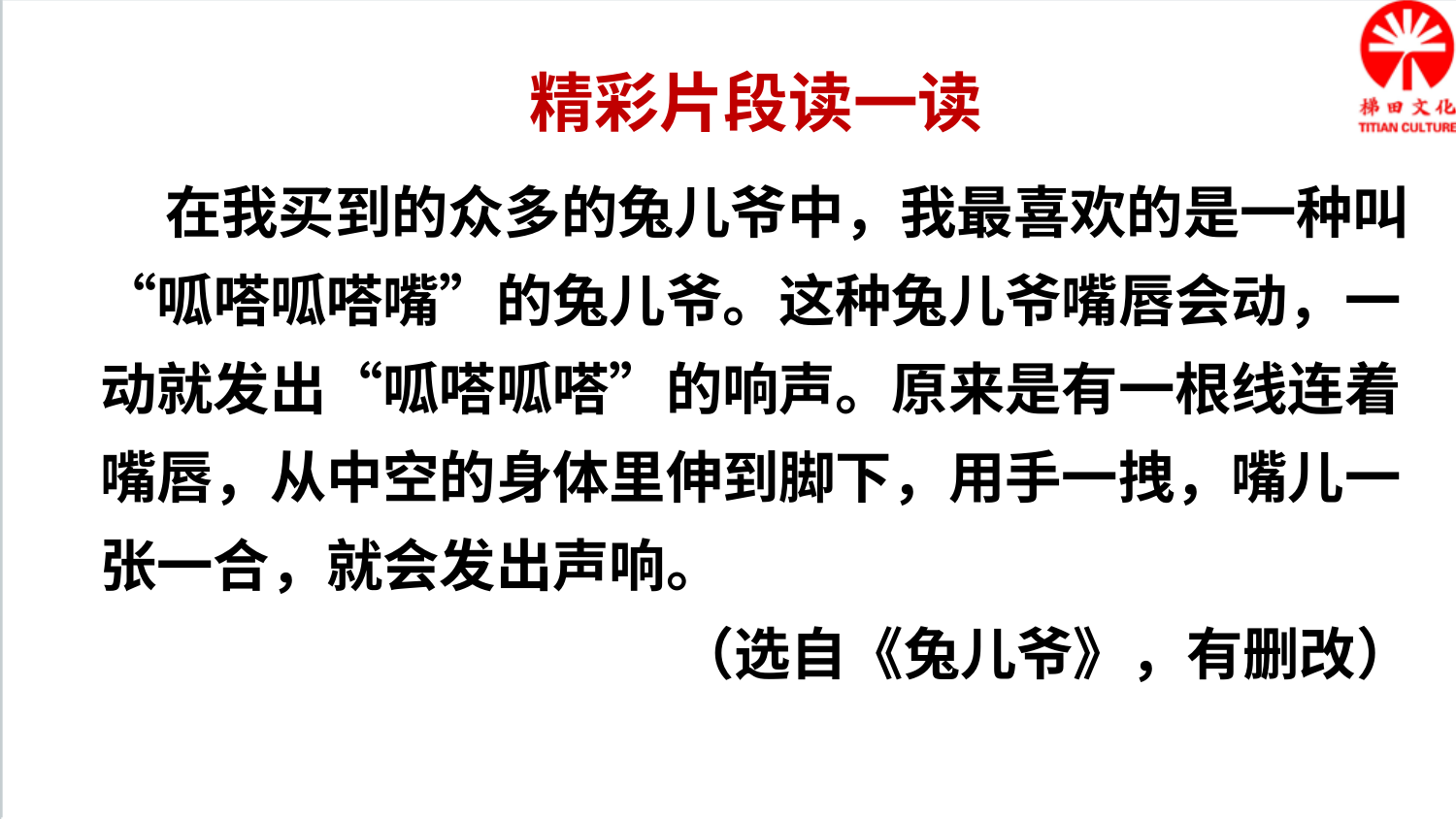

精彩片段读一读
    在我买到的众多的兔儿爷中，我最喜欢的是一种叫“呱嗒呱嗒嘴”的兔儿爷。这种兔儿爷嘴唇会动，一动就发出“呱嗒呱嗒”的响声。原来是有一根线连着嘴唇，从中空的身体里伸到脚下，用手一拽，嘴儿一张一合，就会发出声响。
（选自《兔儿爷》，有删改）